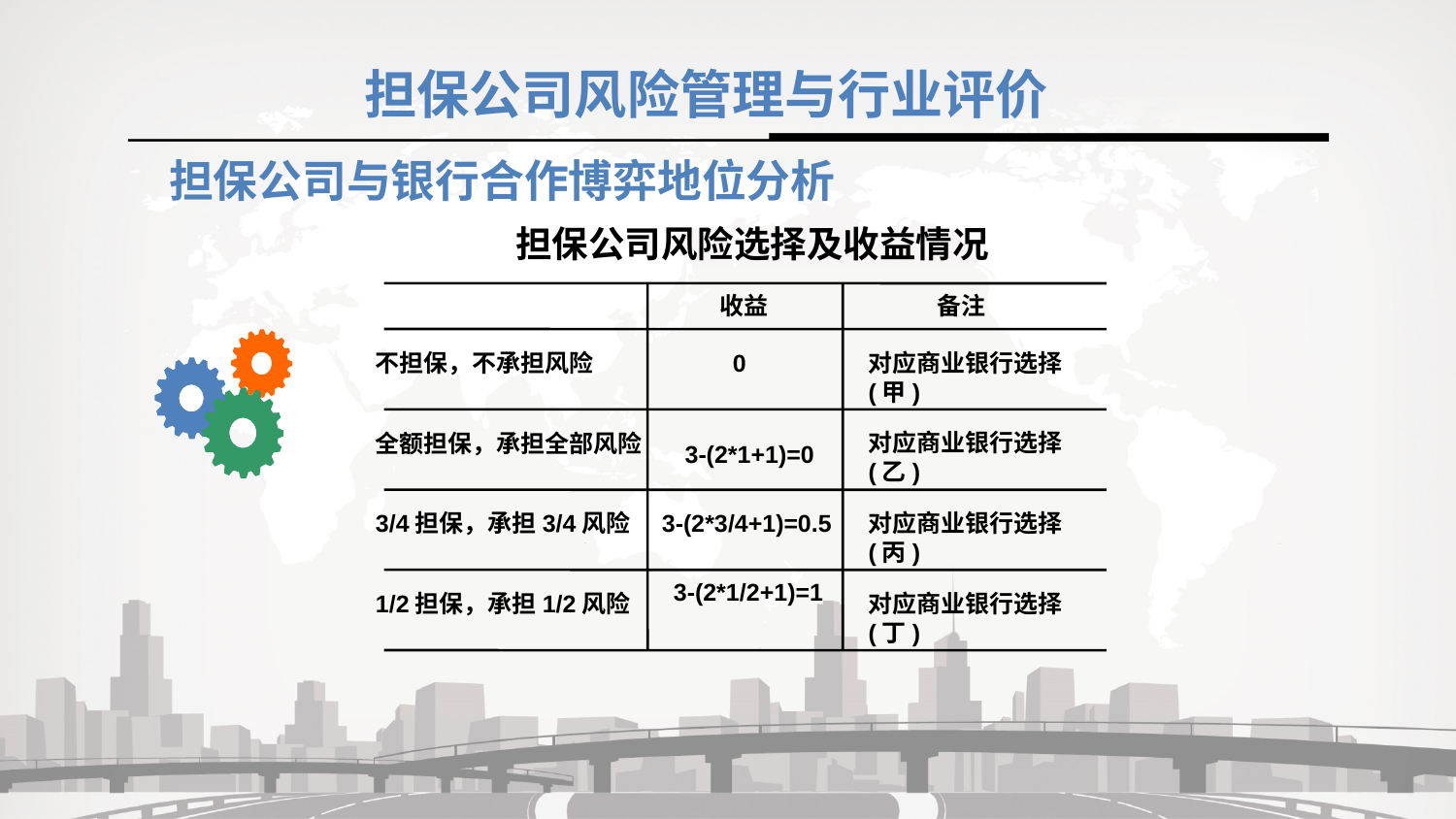

担保公司风险管理与行业评价
担保公司与银行合作博弈地位分析
担保公司风险选择及收益情况

收益

备注

不担保，不承担风险
0
对应商业银行选择(甲)

全额担保，承担全部风险
对应商业银行选择(乙)
3-(2*1+1)=0

3/4担保，承担3/4风险
3-(2*3/4+1)=0.5
对应商业银行选择(丙)

3-(2*1/2+1)=1
1/2担保，承担1/2风险
对应商业银行选择(丁)